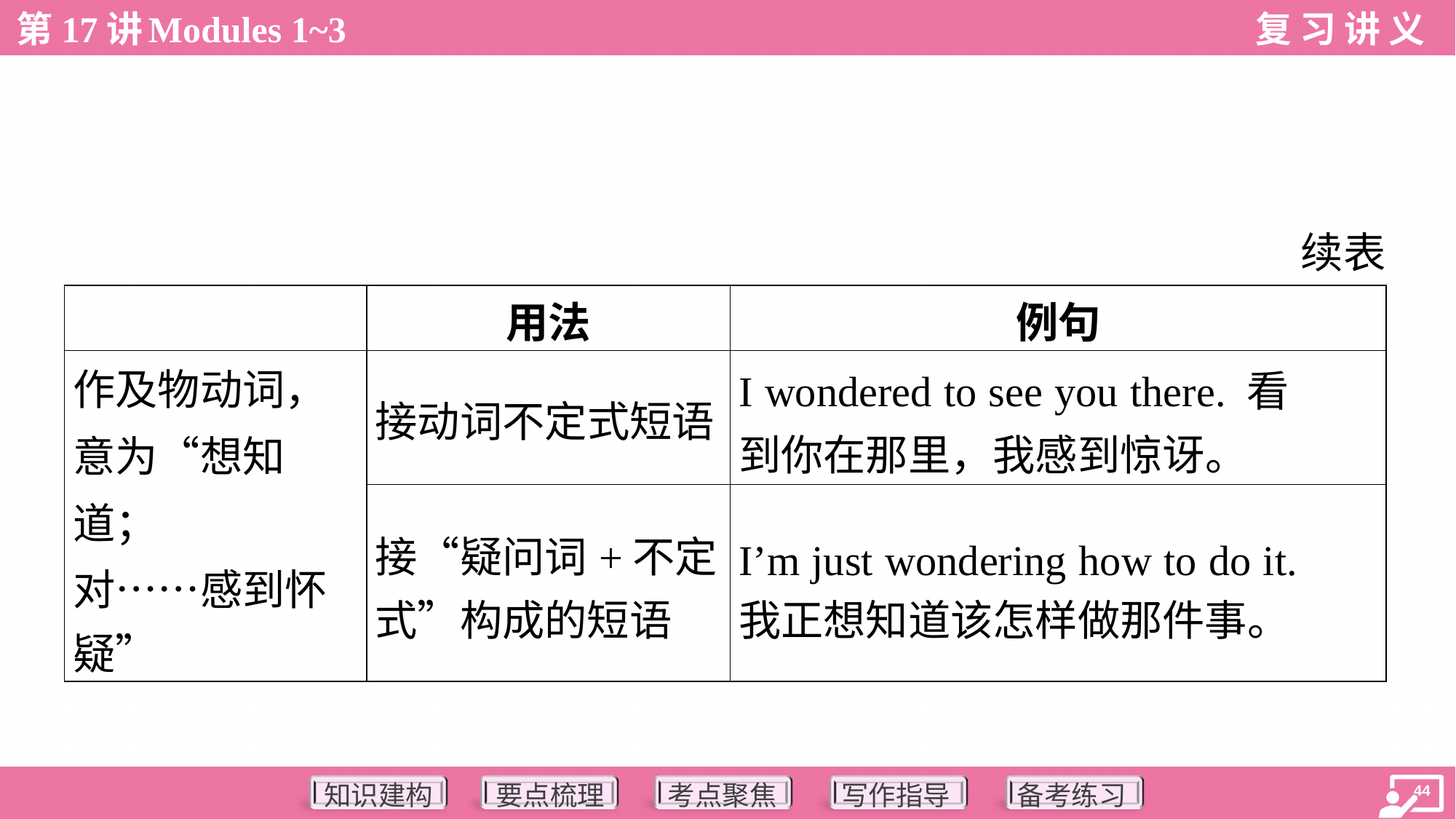

续表
|  | 用法 | 例句 |
| --- | --- | --- |
| 作及物动词， 意为“想知道； 对……感到怀 疑” | 接动词不定式短语 | I wondered to see you there. 看 到你在那里，我感到惊讶。 |
|  | 接“疑问词+不定 式”构成的短语 | I’m just wondering how to do it. 我正想知道该怎样做那件事。 |